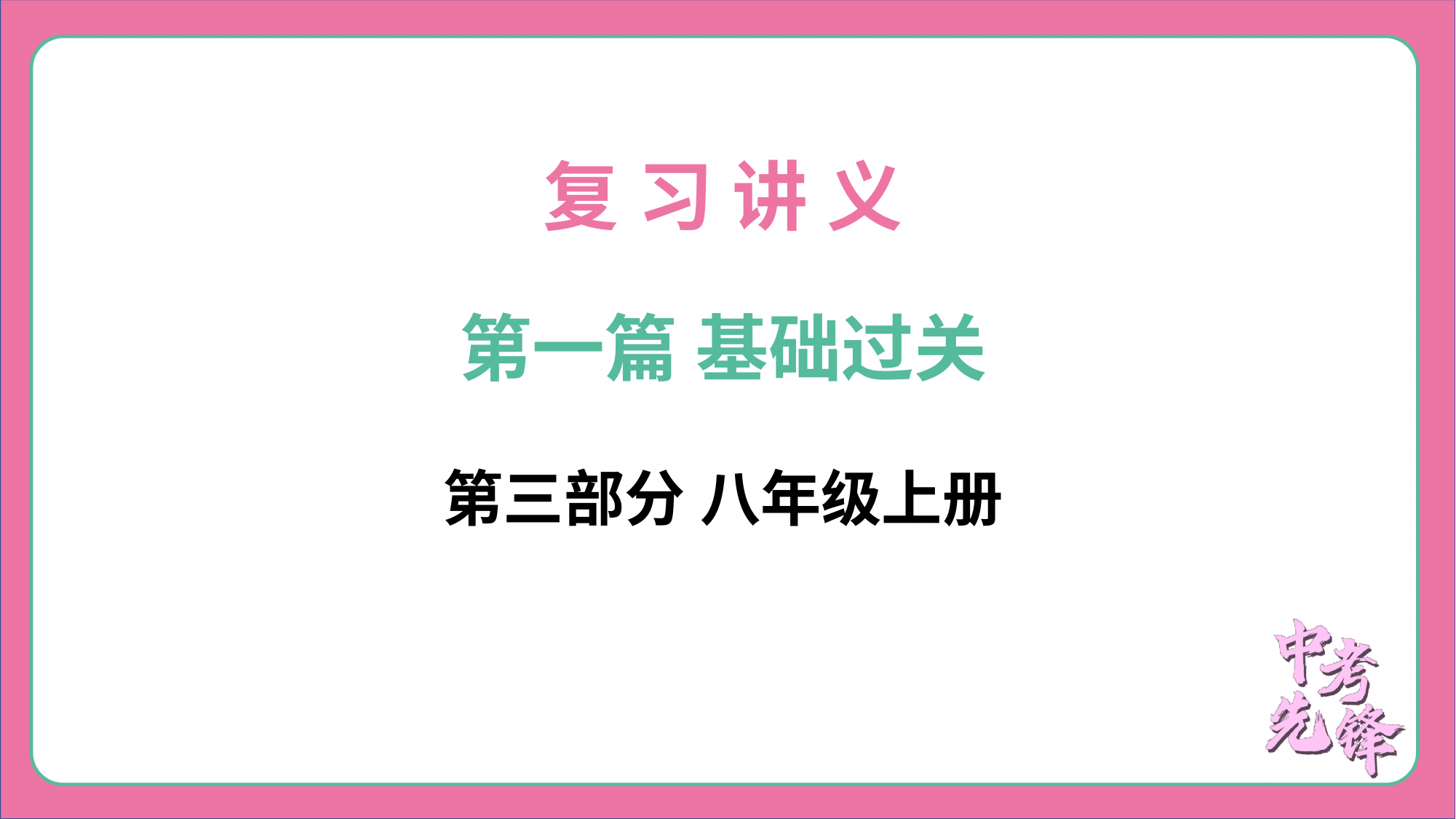

复 习 讲 义
第一篇 基础过关
第三部分 八年级上册